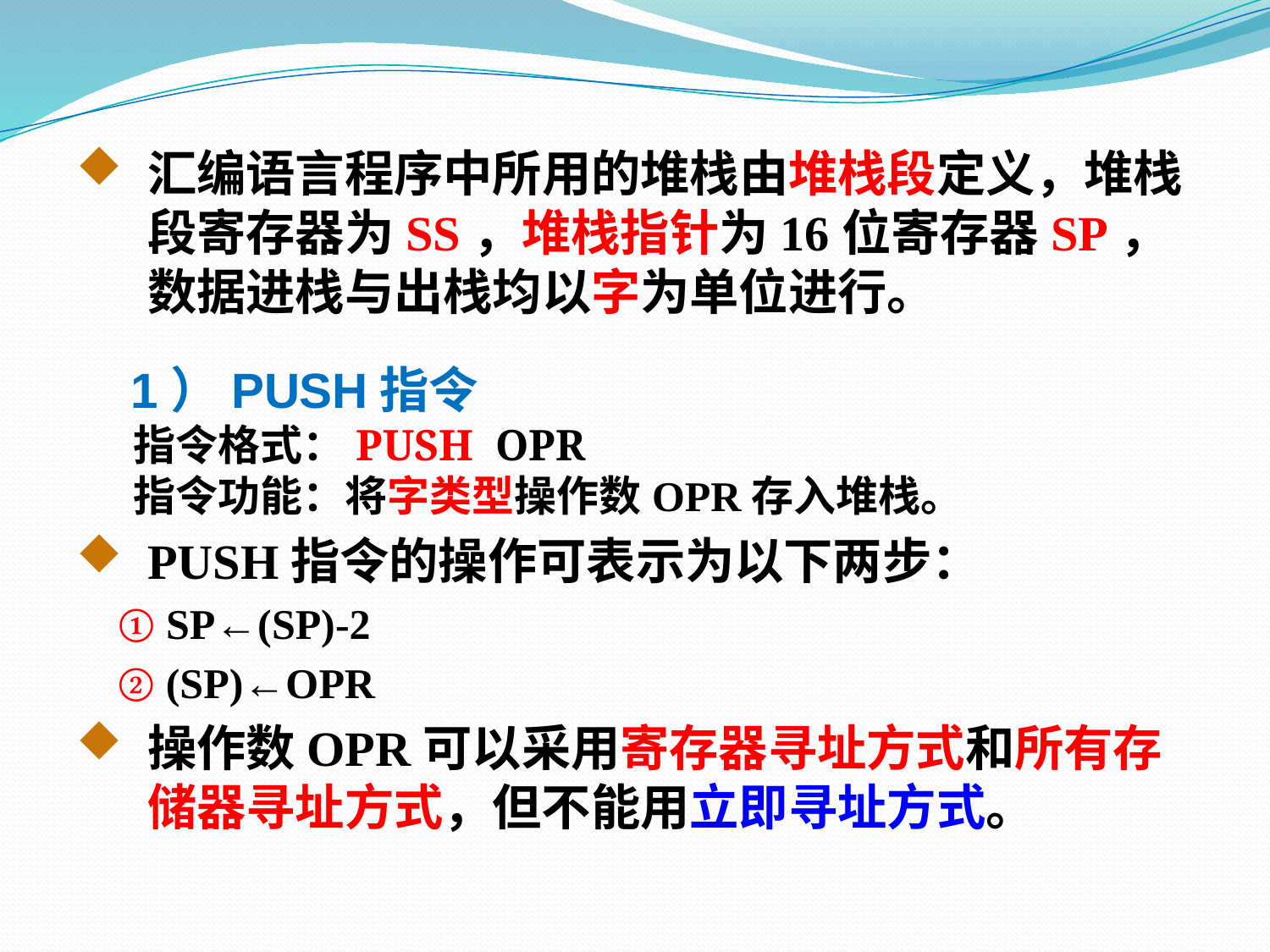

汇编语言程序中所用的堆栈由堆栈段定义，堆栈段寄存器为SS，堆栈指针为16位寄存器SP，数据进栈与出栈均以字为单位进行。

    1）PUSH指令
     指令格式：PUSH  OPR
     指令功能：将字类型操作数OPR存入堆栈。
PUSH指令的操作可表示为以下两步：
    ① SP←(SP)-2
    ② (SP)←OPR
操作数OPR可以采用寄存器寻址方式和所有存储器寻址方式，但不能用立即寻址方式。